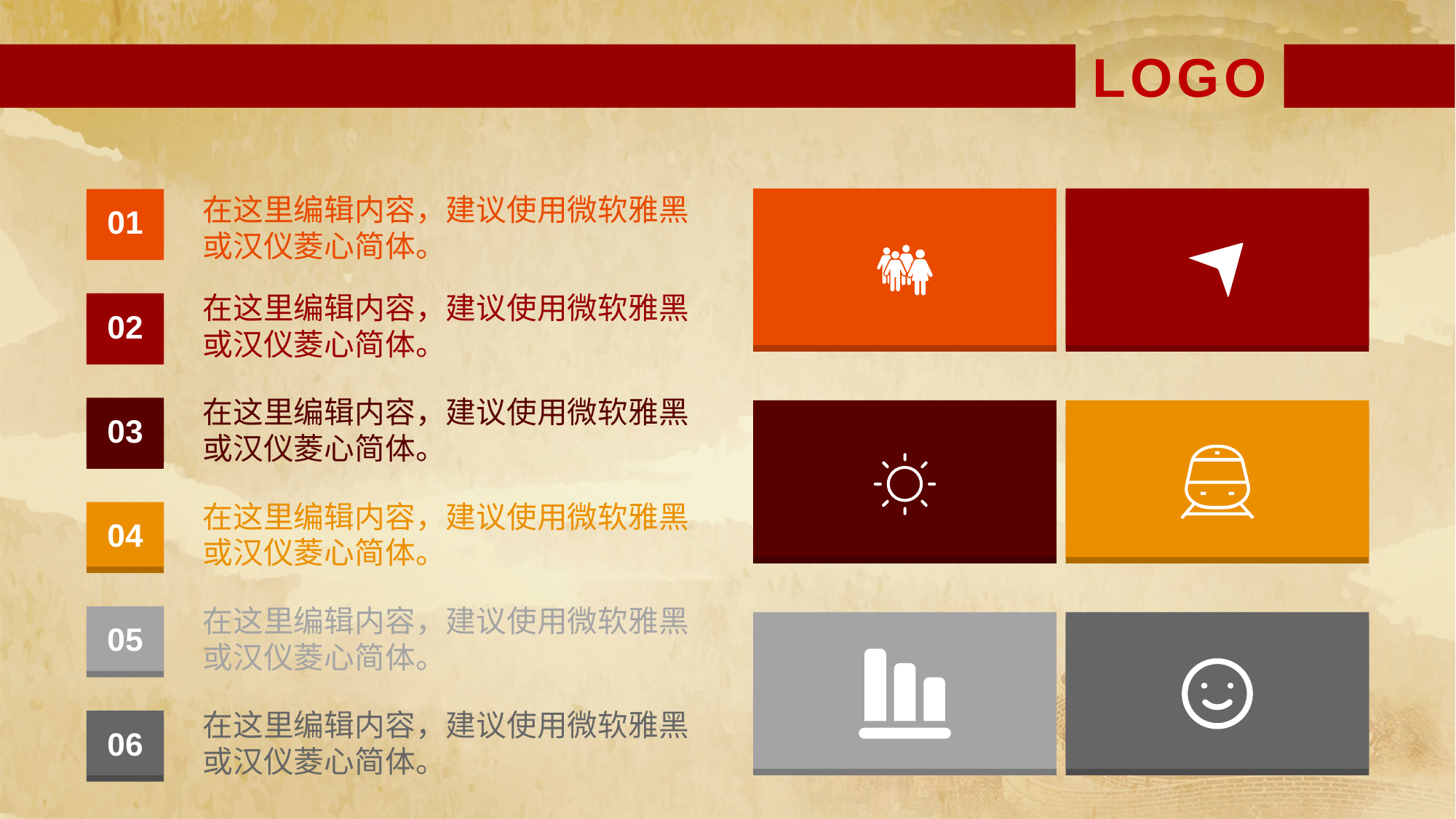

LOGO

在这里编辑内容，建议使用微软雅黑或汉仪菱心简体。

01

在这里编辑内容，建议使用微软雅黑或汉仪菱心简体。
02

在这里编辑内容，建议使用微软雅黑或汉仪菱心简体。
03

在这里编辑内容，建议使用微软雅黑或汉仪菱心简体。
04

在这里编辑内容，建议使用微软雅黑或汉仪菱心简体。
05

在这里编辑内容，建议使用微软雅黑或汉仪菱心简体。
06